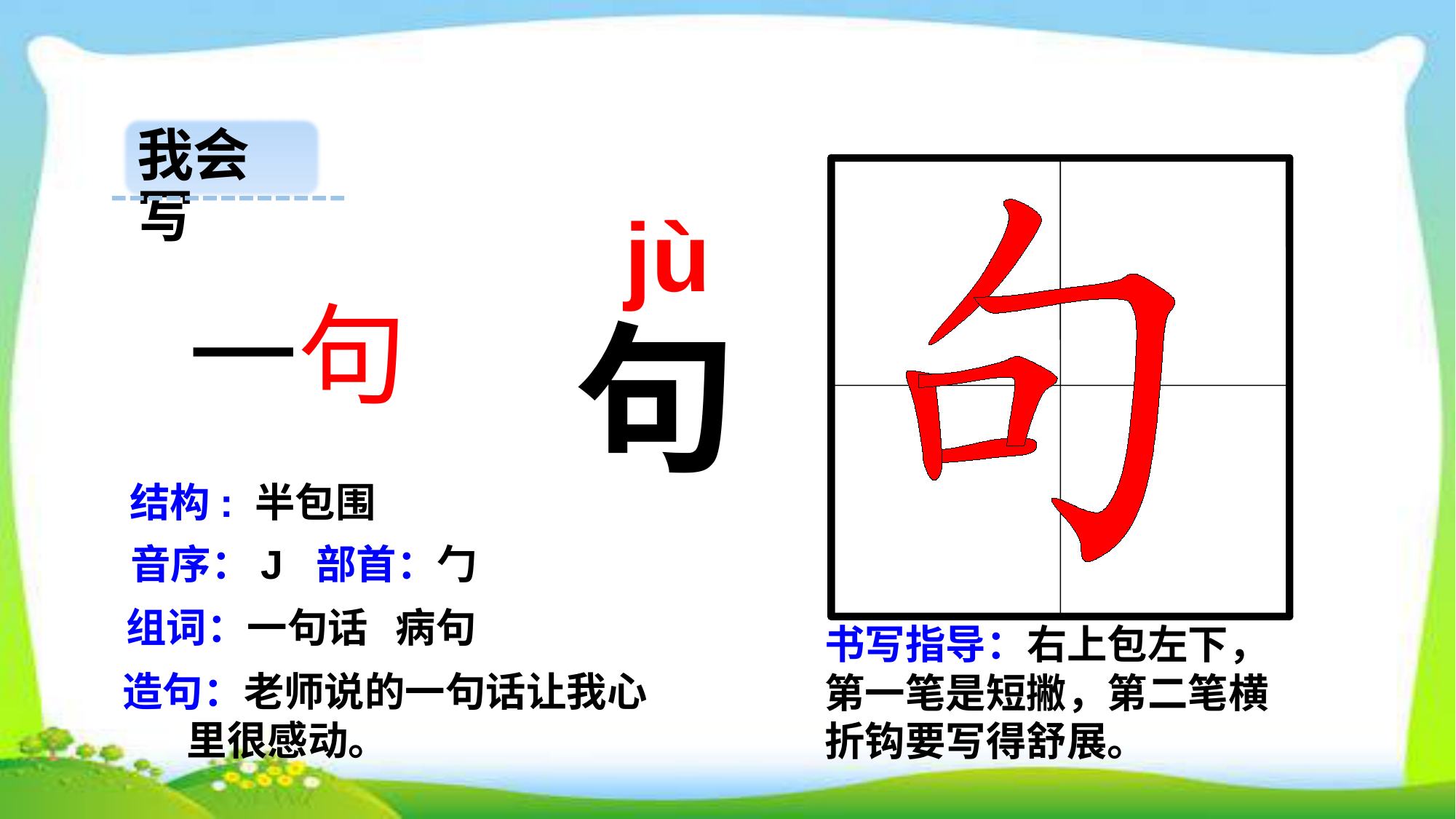

我会写

   jù

 一句
句

结构: 半包围
音序：J  部首：勹

组词：一句话   病句
书写指导：右上包左下，第一笔是短撇，第二笔横折钩要写得舒展。

造句：老师说的一句话让我心
      里很感动。